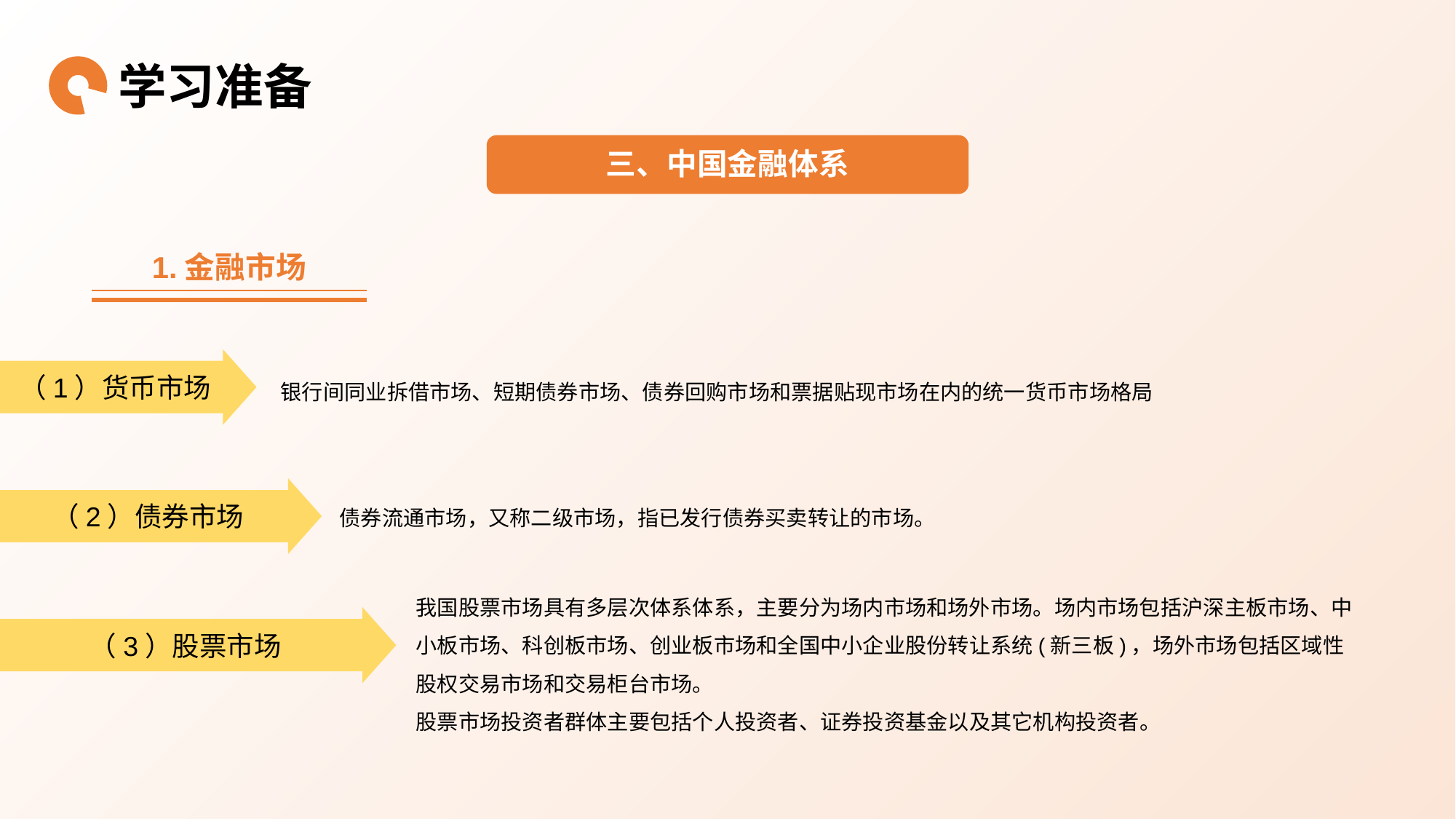

学习准备

三、中国金融体系
1.金融市场
（1）货币市场
银行间同业拆借市场、短期债券市场、债券回购市场和票据贴现市场在内的统一货币市场格局
（2）债券市场
债券流通市场，又称二级市场，指已发行债券买卖转让的市场。
我国股票市场具有多层次体系体系，主要分为场内市场和场外市场。场内市场包括沪深主板市场、中小板市场、科创板市场、创业板市场和全国中小企业股份转让系统(新三板)，场外市场包括区域性股权交易市场和交易柜台市场。
股票市场投资者群体主要包括个人投资者、证券投资基金以及其它机构投资者。
（3）股票市场